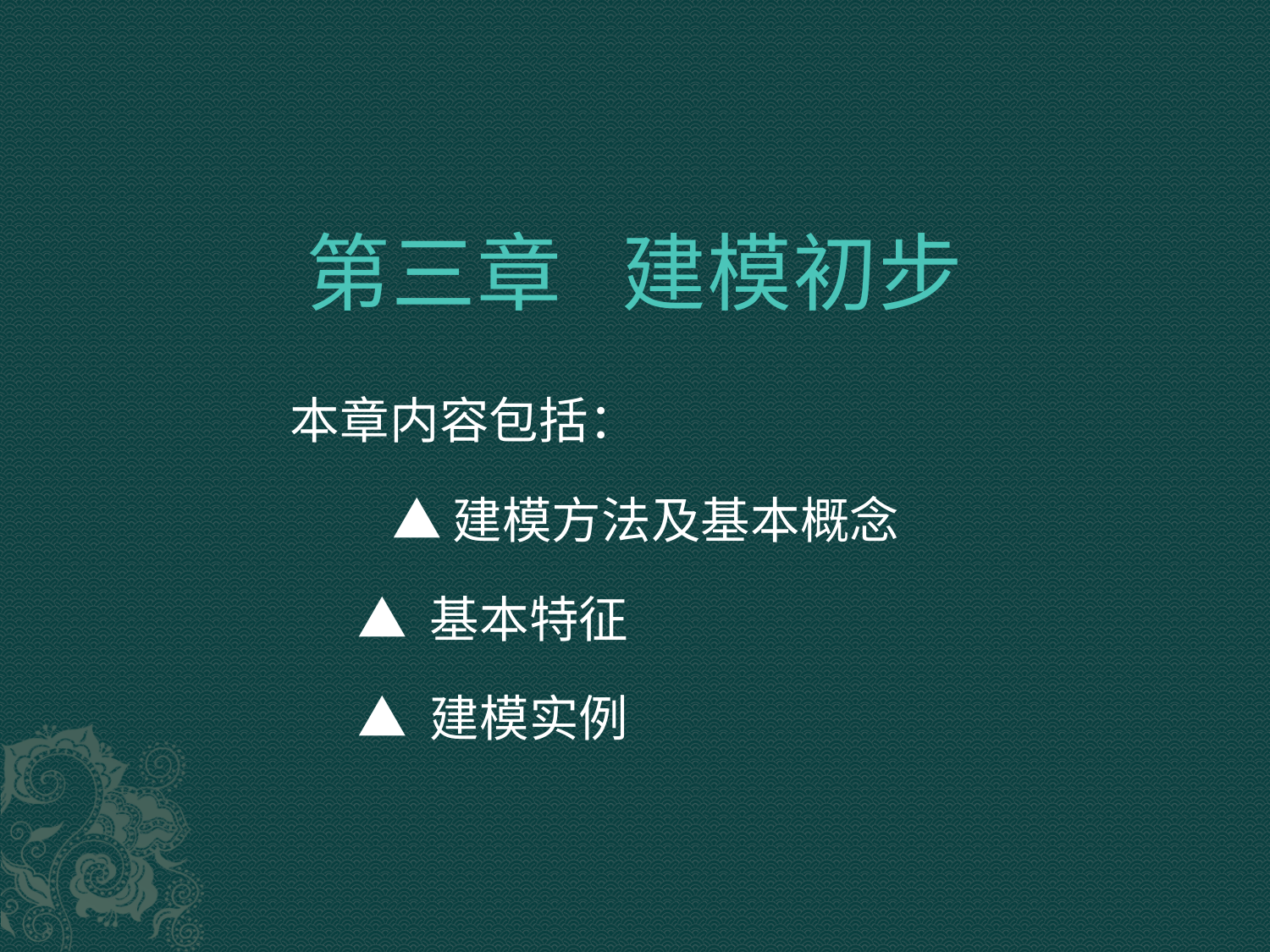

# 第三章   建模初步
     本章内容包括：
  ▲建模方法及基本概念
            ▲ 基本特征
            ▲ 建模实例